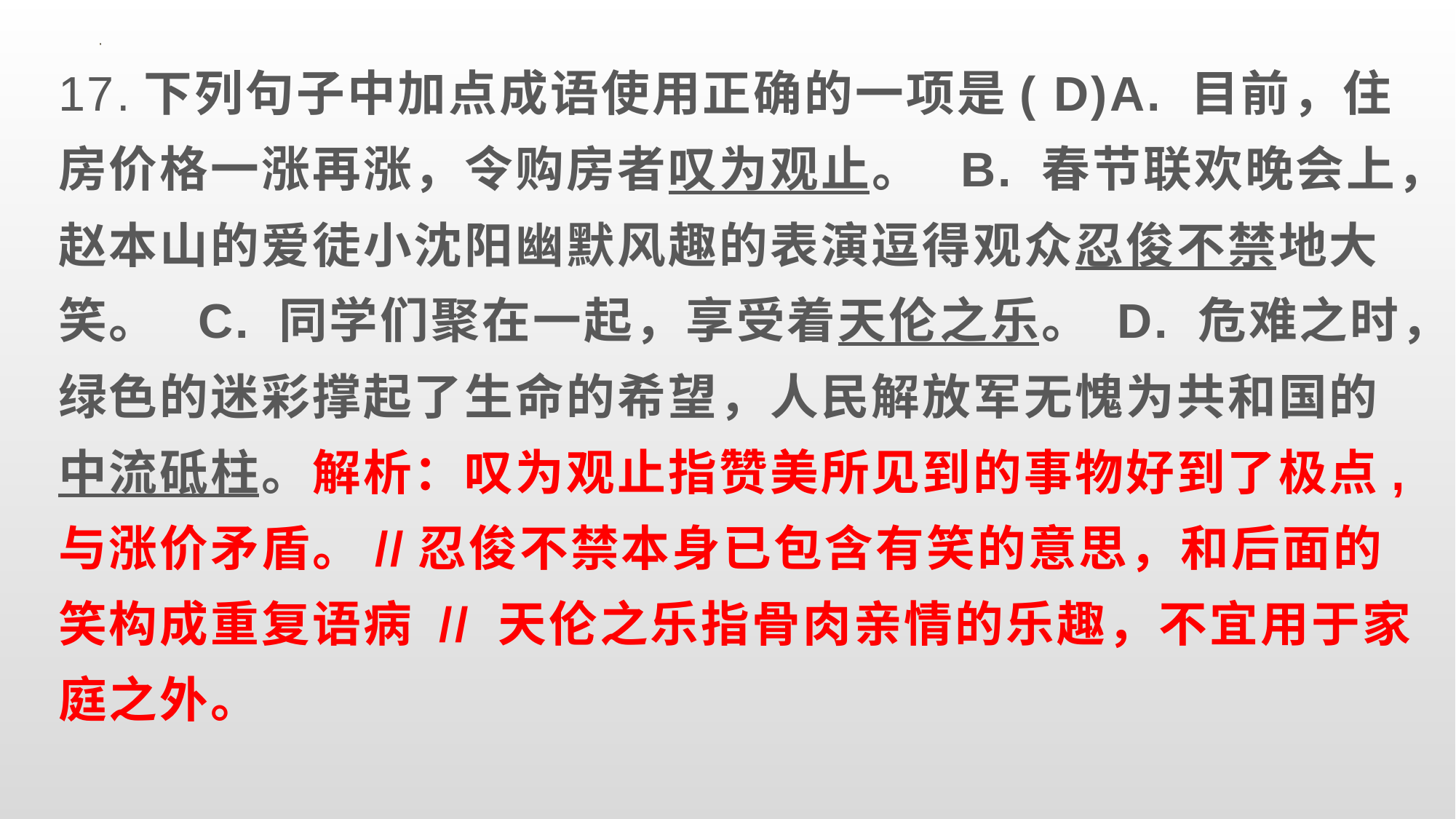

17.下列句子中加点成语使用正确的一项是( D)A. 目前，住房价格一涨再涨，令购房者叹为观止。  B. 春节联欢晚会上，赵本山的爱徒小沈阳幽默风趣的表演逗得观众忍俊不禁地大笑。  C. 同学们聚在一起，享受着天伦之乐。 D. 危难之时，绿色的迷彩撑起了生命的希望，人民解放军无愧为共和国的中流砥柱。解析：叹为观止指赞美所见到的事物好到了极点,与涨价矛盾。//忍俊不禁本身已包含有笑的意思，和后面的笑构成重复语病 // 天伦之乐指骨肉亲情的乐趣，不宜用于家庭之外。